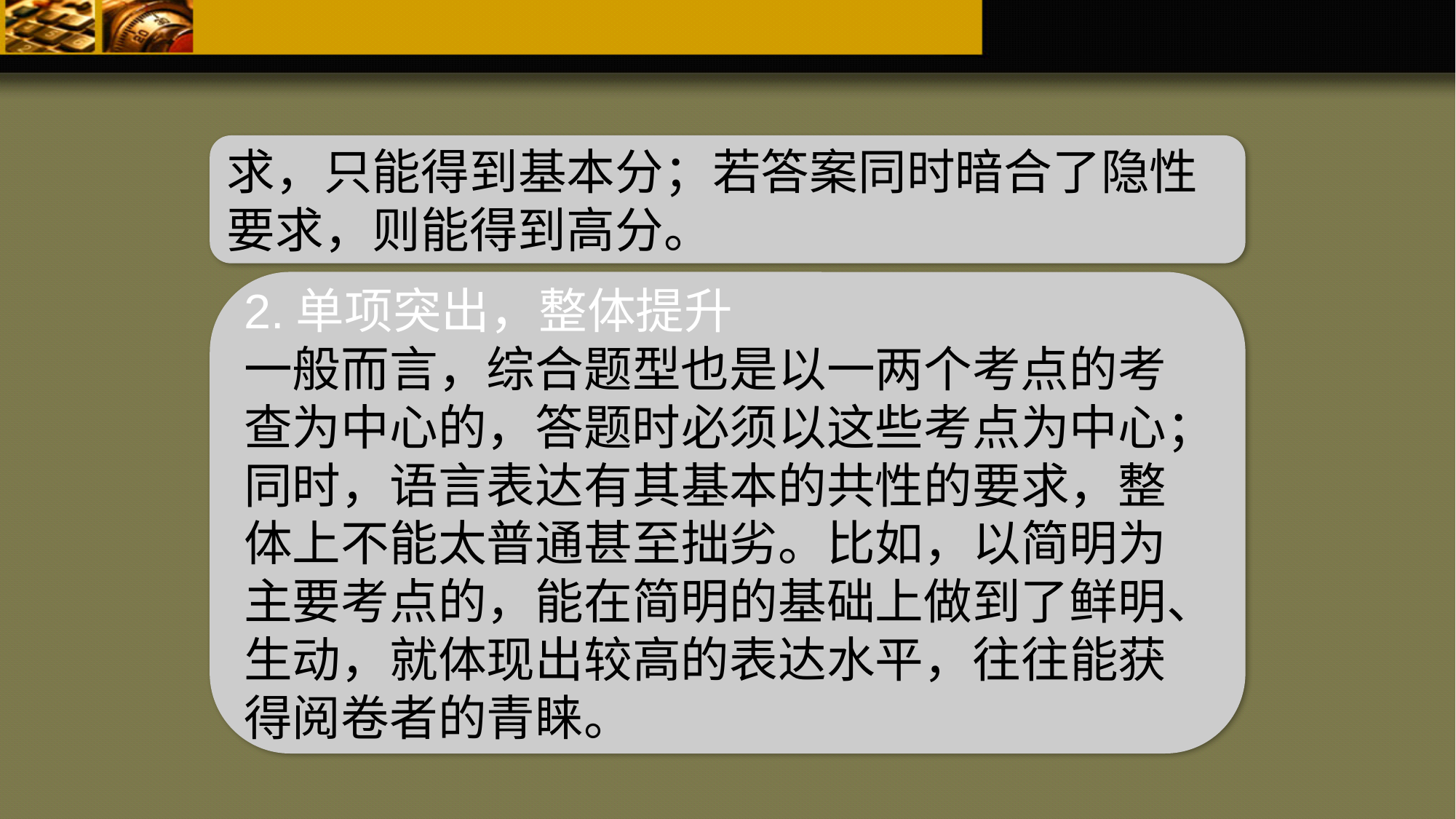

求，只能得到基本分；若答案同时暗合了隐性要求，则能得到高分。
2.单项突出，整体提升
一般而言，综合题型也是以一两个考点的考查为中心的，答题时必须以这些考点为中心；同时，语言表达有其基本的共性的要求，整体上不能太普通甚至拙劣。比如，以简明为主要考点的，能在简明的基础上做到了鲜明、生动，就体现出较高的表达水平，往往能获得阅卷者的青睐。